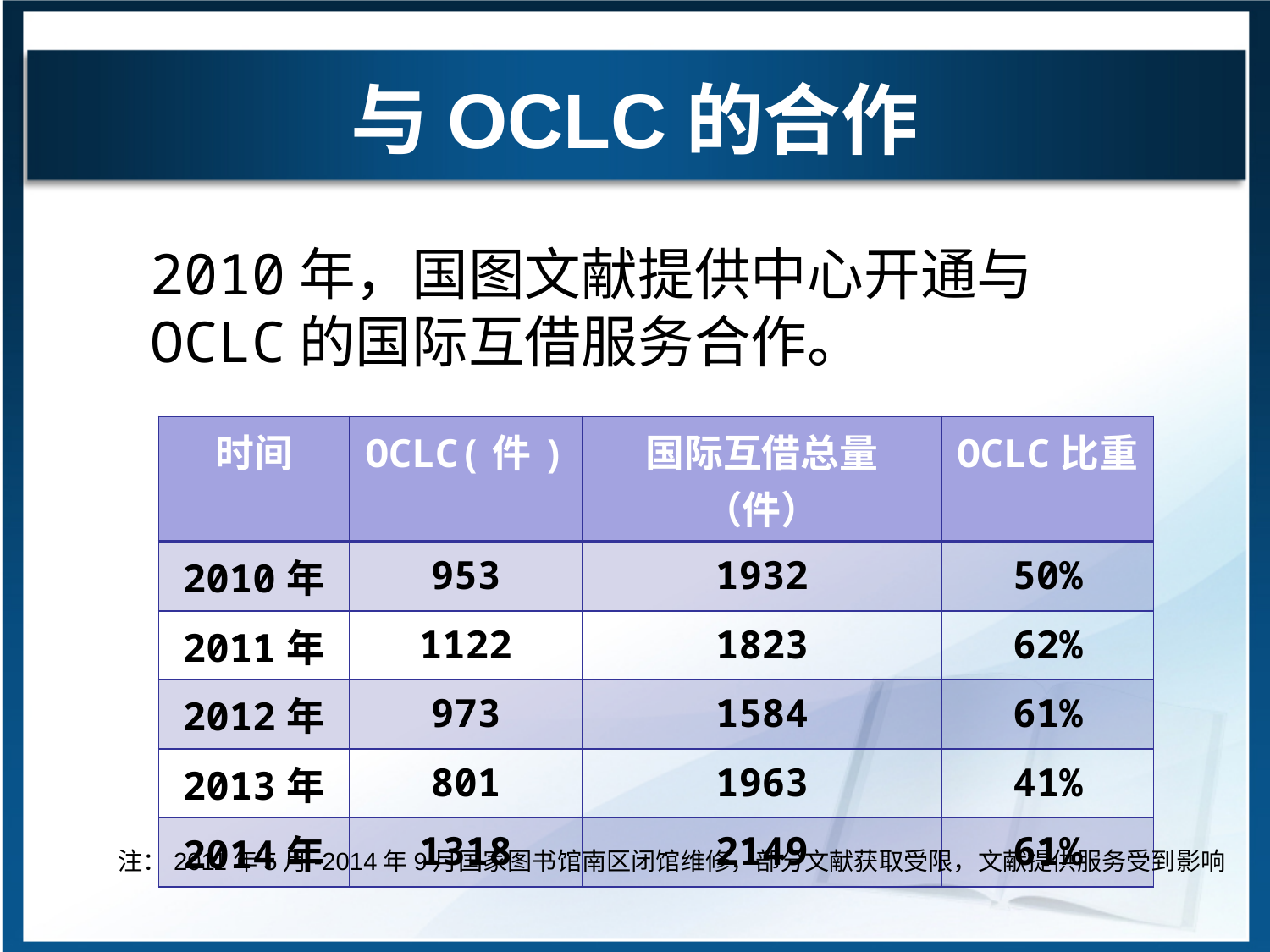

# 与OCLC的合作
2010年，国图文献提供中心开通与OCLC的国际互借服务合作。
| 时间 | OCLC(件) | 国际互借总量（件） | OCLC比重 |
| --- | --- | --- | --- |
| 2010年 | 953 | 1932 | 50% |
| 2011年 | 1122 | 1823 | 62% |
| 2012年 | 973 | 1584 | 61% |
| 2013年 | 801 | 1963 | 41% |
| 2014年 | 1318 | 2149 | 61% |
注：2011年5月-2014年9月国家图书馆南区闭馆维修，部分文献获取受限，文献提供服务受到影响